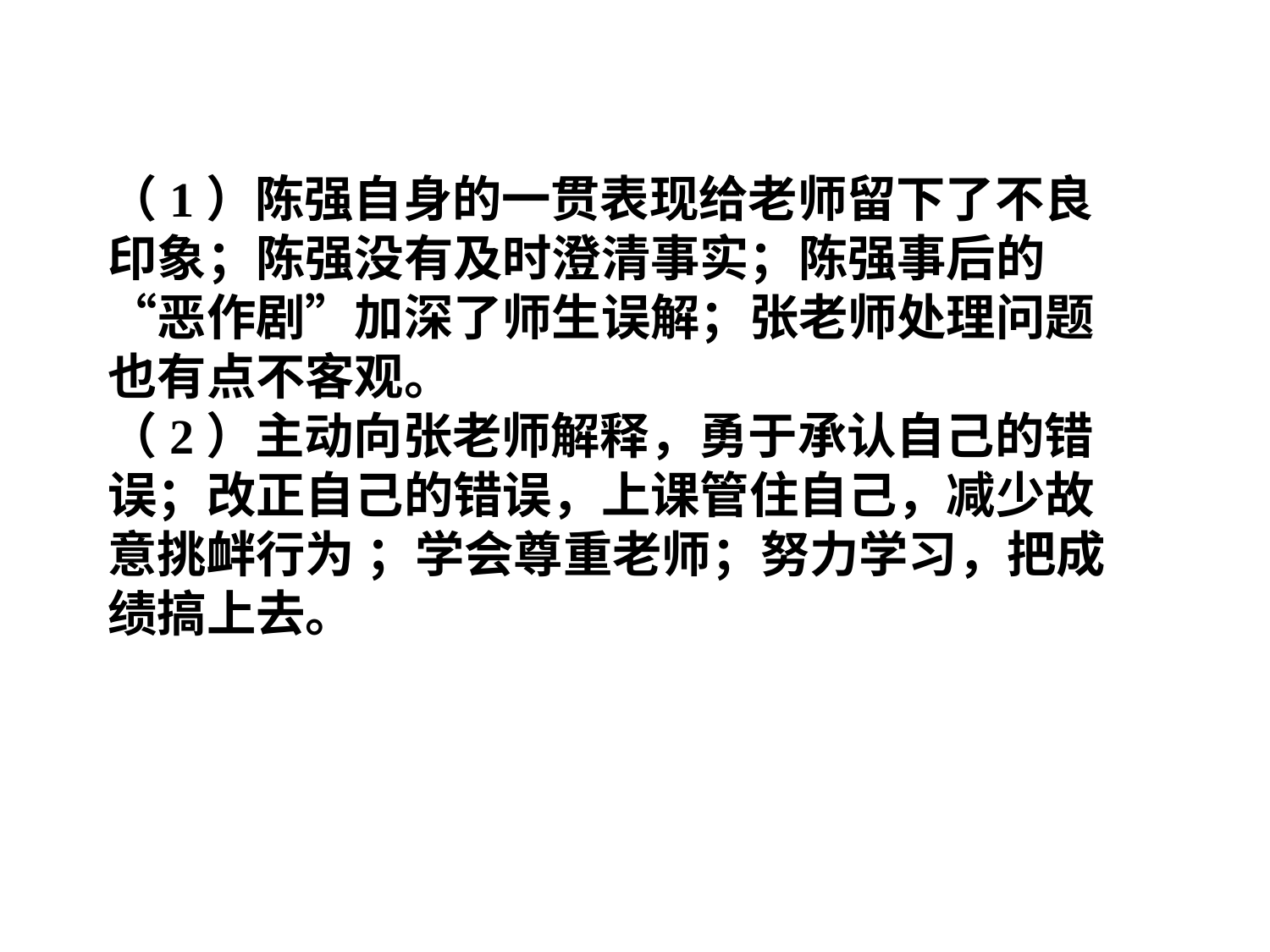

（1）陈强自身的一贯表现给老师留下了不良印象；陈强没有及时澄清事实；陈强事后的“恶作剧”加深了师生误解；张老师处理问题也有点不客观。
（2）主动向张老师解释，勇于承认自己的错误；改正自己的错误，上课管住自己，减少故意挑衅行为 ；学会尊重老师；努力学习，把成绩搞上去。